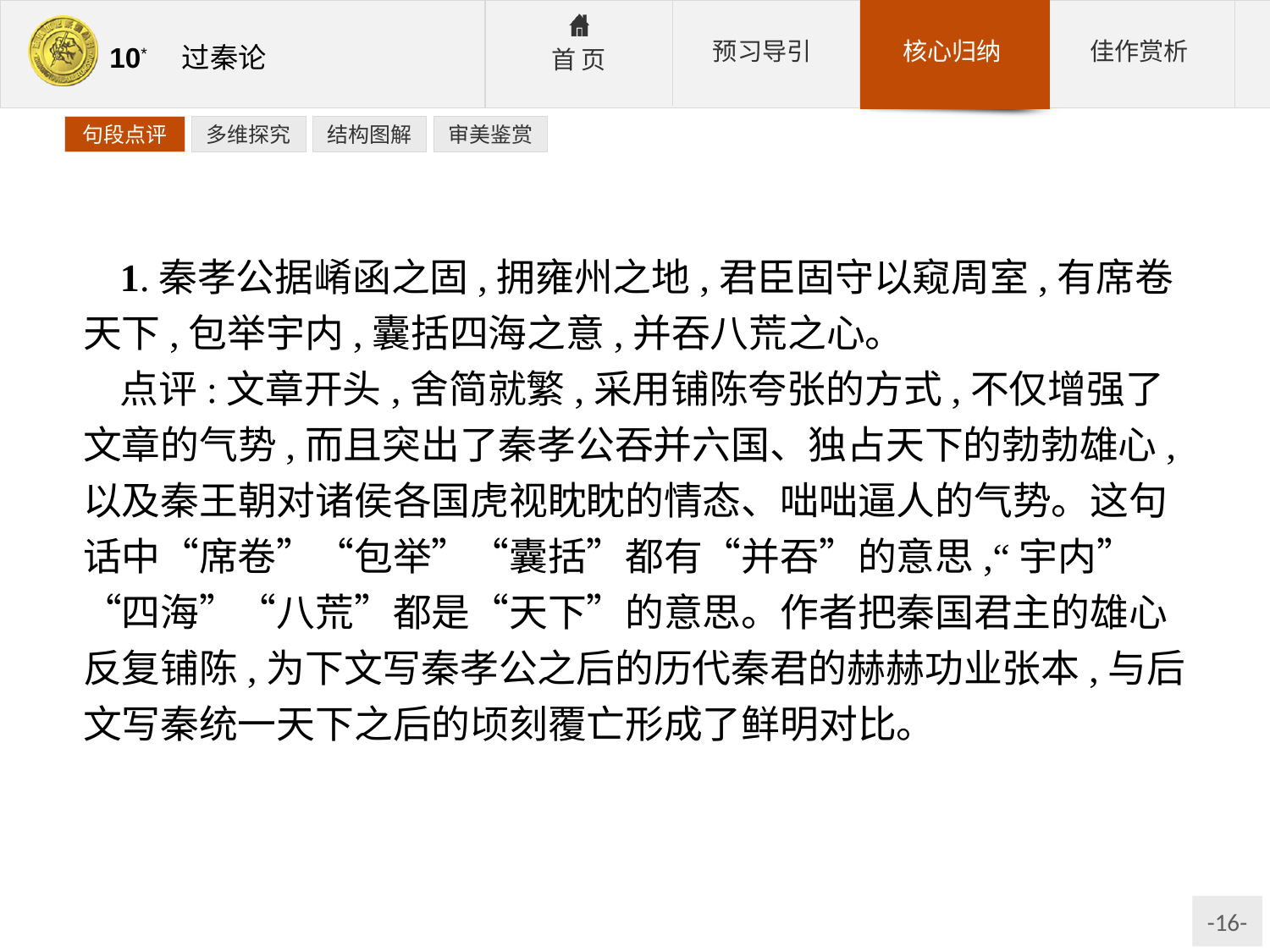

句段点评
多维探究
结构图解
审美鉴赏
1.秦孝公据崤函之固,拥雍州之地,君臣固守以窥周室,有席卷天下,包举宇内,囊括四海之意,并吞八荒之心。
点评:文章开头,舍简就繁,采用铺陈夸张的方式,不仅增强了文章的气势,而且突出了秦孝公吞并六国、独占天下的勃勃雄心,以及秦王朝对诸侯各国虎视眈眈的情态、咄咄逼人的气势。这句话中“席卷”“包举”“囊括”都有“并吞”的意思,“宇内”“四海”“八荒”都是“天下”的意思。作者把秦国君主的雄心反复铺陈,为下文写秦孝公之后的历代秦君的赫赫功业张本,与后文写秦统一天下之后的顷刻覆亡形成了鲜明对比。